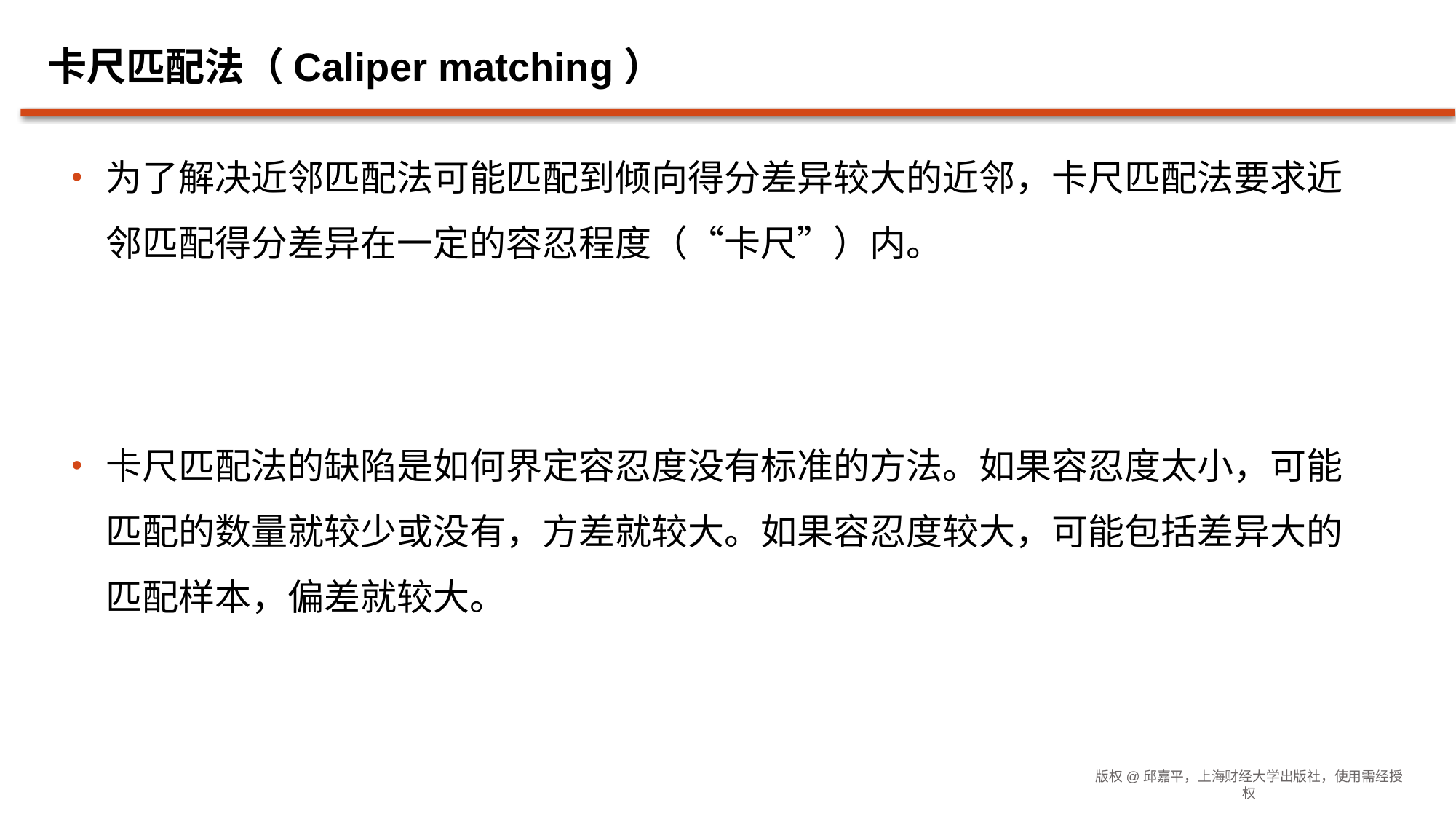

# 卡尺匹配法（Caliper matching）
为了解决近邻匹配法可能匹配到倾向得分差异较大的近邻，卡尺匹配法要求近邻匹配得分差异在一定的容忍程度（“卡尺”）内。

卡尺匹配法的缺陷是如何界定容忍度没有标准的方法。如果容忍度太小，可能匹配的数量就较少或没有，方差就较大。如果容忍度较大，可能包括差异大的匹配样本，偏差就较大。

版权@邱嘉平，上海财经大学出版社，使用需经授权